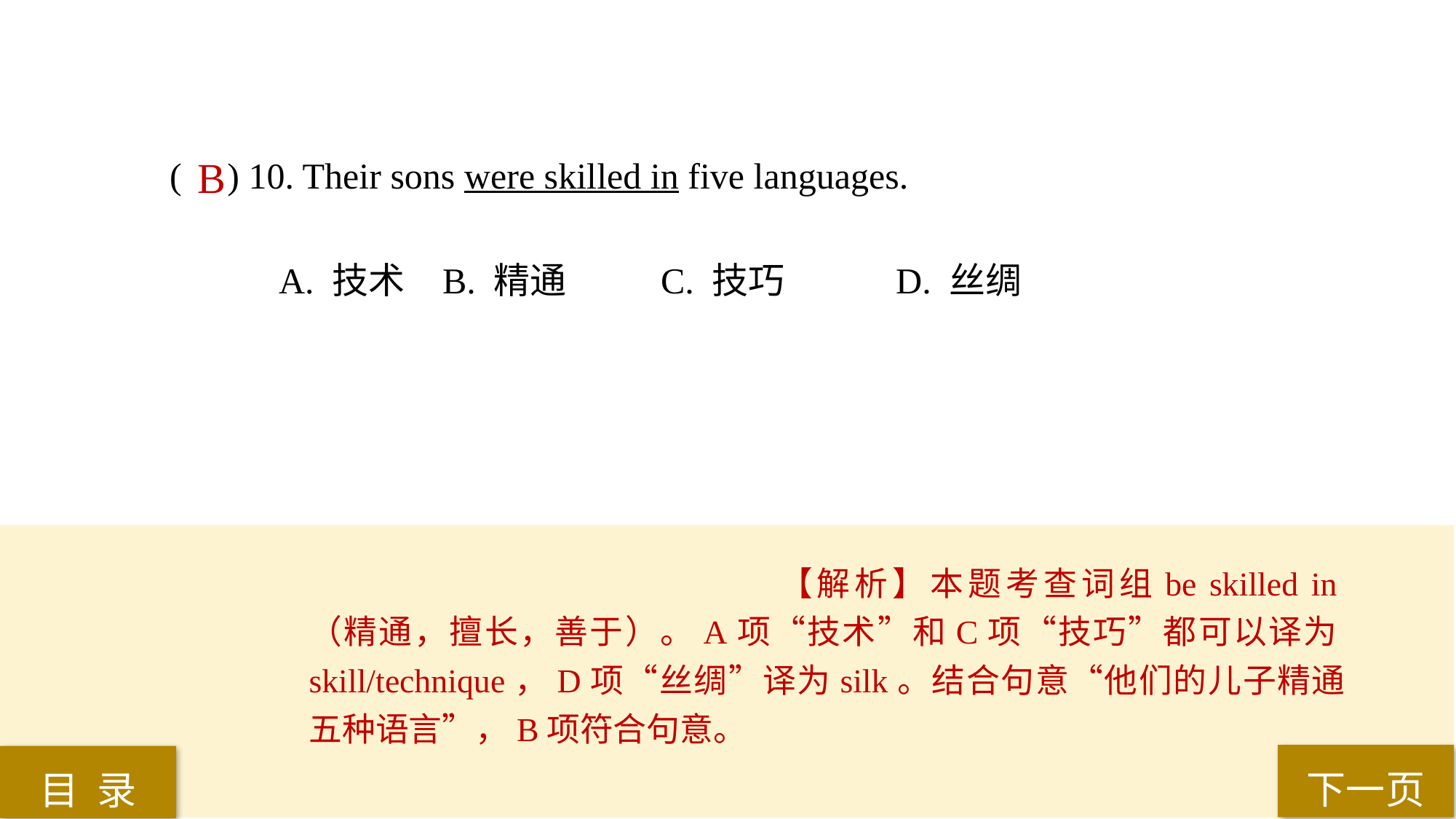

(     ) 10. Their sons were skilled in five languages.

A. 技术 	B. 精通 	C. 技巧	 D. 丝绸
B
【解析】本题考查词组be skilled in（精通，擅长，善于）。A项“技术”和C项“技巧”都可以译为skill/technique，D项“丝绸”译为silk。结合句意“他们的儿子精通五种语言”，B项符合句意。